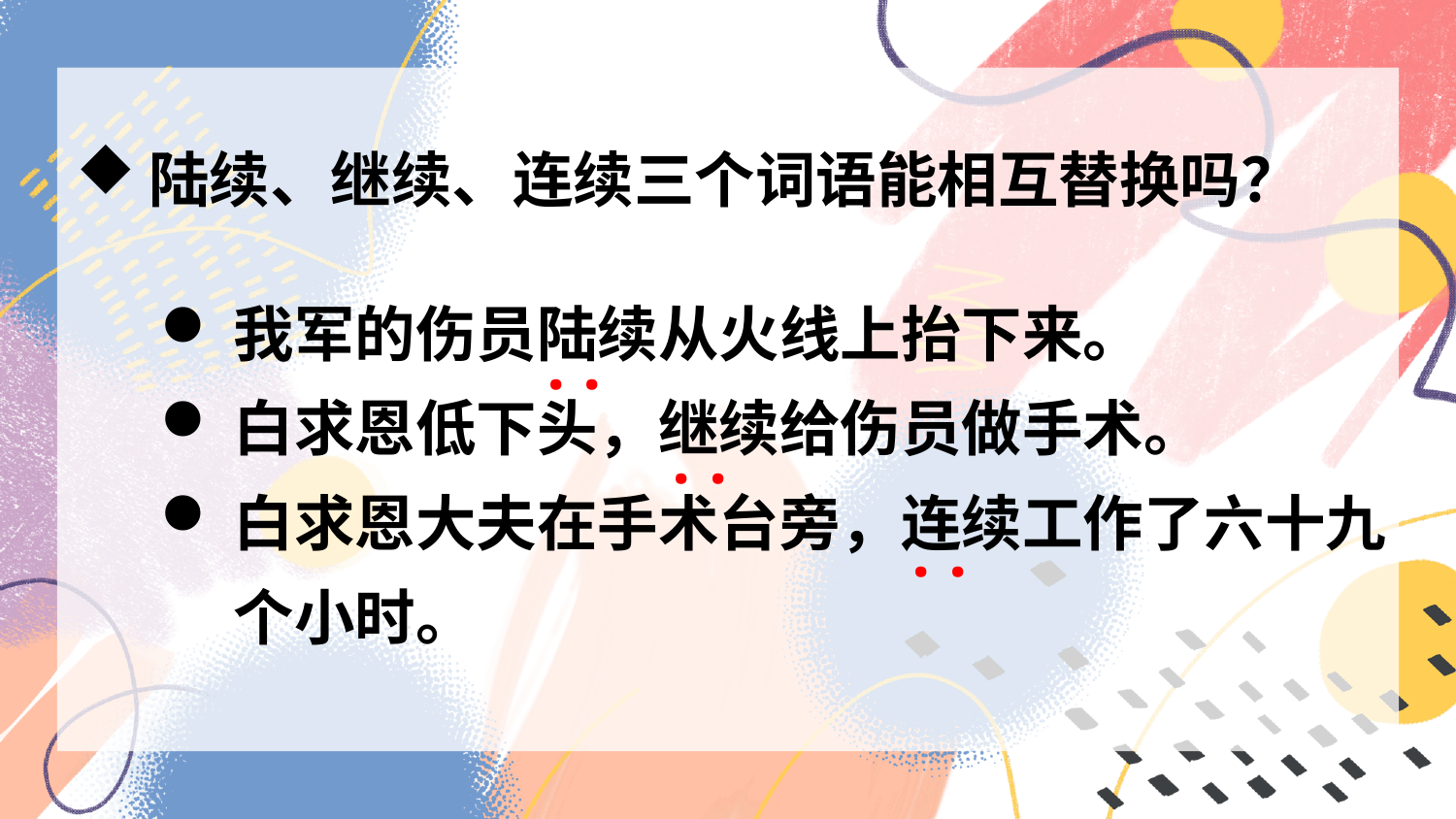

陆续、继续、连续三个词语能相互替换吗？
我军的伤员陆续从火线上抬下来。
白求恩低下头，继续给伤员做手术。
白求恩大夫在手术台旁，连续工作了六十九个小时。
··
··
··